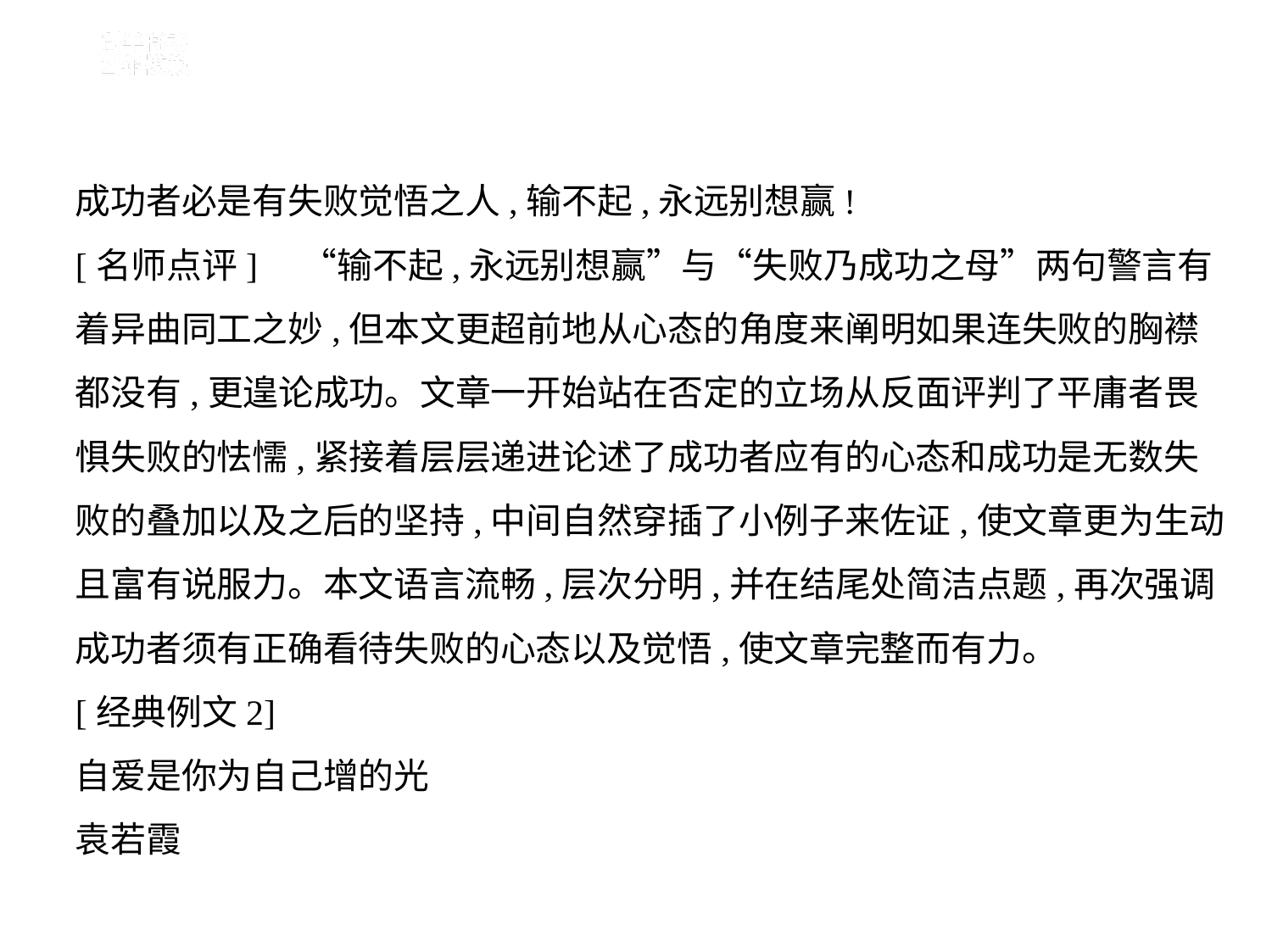

成功者必是有失败觉悟之人,输不起,永远别想赢!
[名师点评]　“输不起,永远别想赢”与“失败乃成功之母”两句警言有
着异曲同工之妙,但本文更超前地从心态的角度来阐明如果连失败的胸襟
都没有,更遑论成功。文章一开始站在否定的立场从反面评判了平庸者畏
惧失败的怯懦,紧接着层层递进论述了成功者应有的心态和成功是无数失
败的叠加以及之后的坚持,中间自然穿插了小例子来佐证,使文章更为生动
且富有说服力。本文语言流畅,层次分明,并在结尾处简洁点题,再次强调
成功者须有正确看待失败的心态以及觉悟,使文章完整而有力。
[经典例文2]
自爱是你为自己增的光
袁若霞